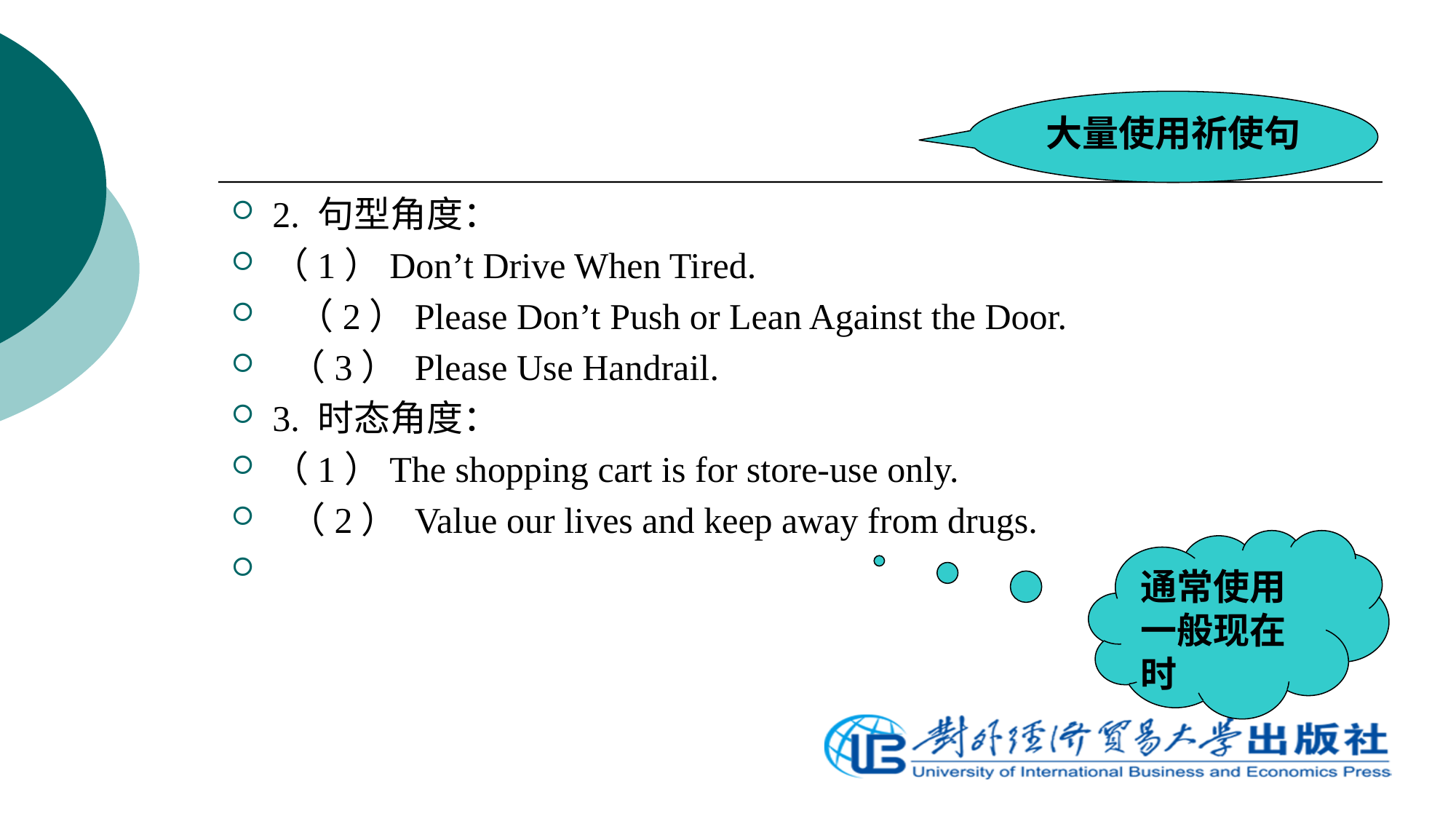

大量使用祈使句
2. 句型角度：
（1）Don’t Drive When Tired.
  （2）Please Don’t Push or Lean Against the Door.
 （3） Please Use Handrail.
3. 时态角度：
（1）The shopping cart is for store-use only.
 （2） Value our lives and keep away from drugs.

通常使用一般现在时